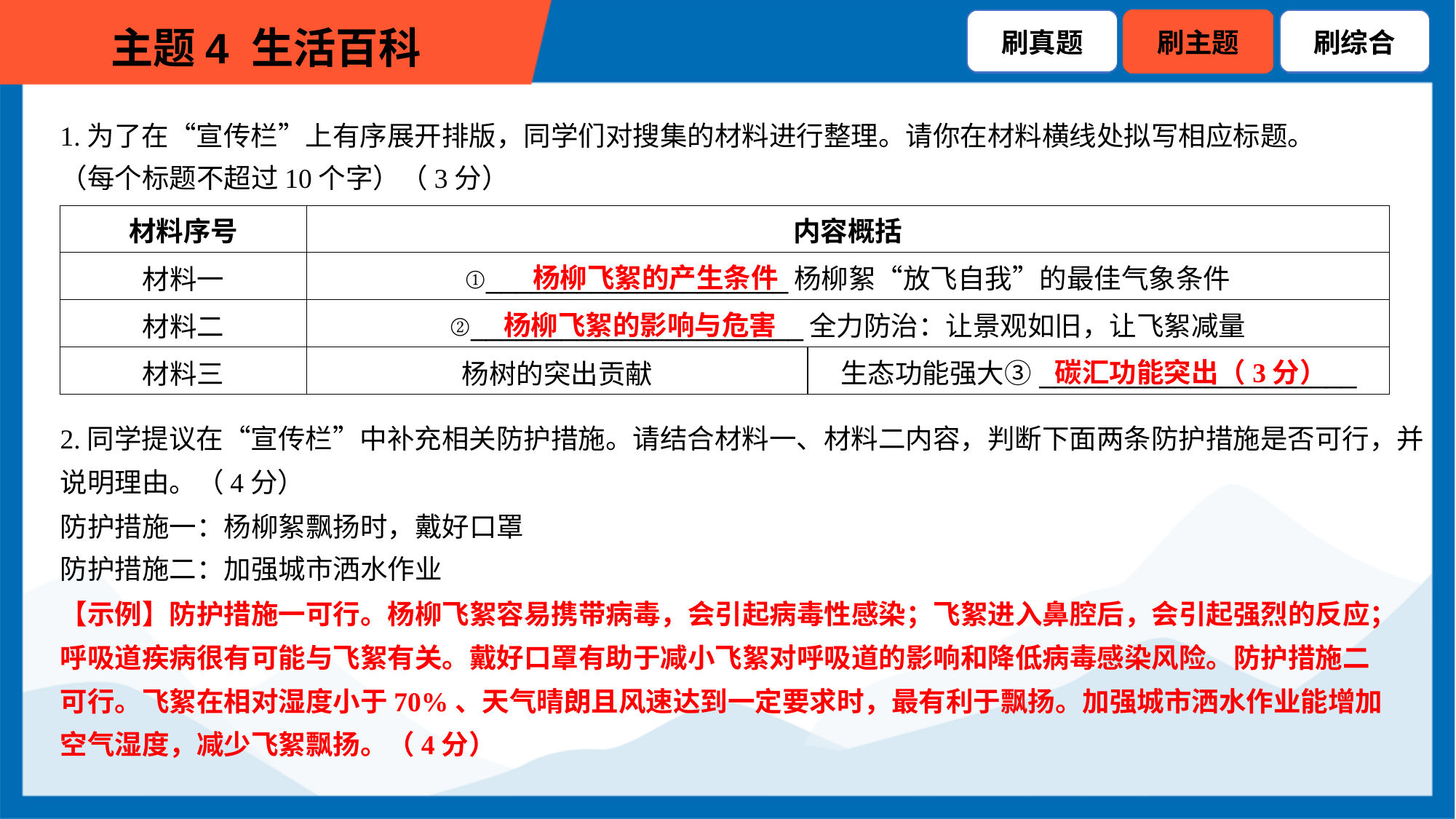

1.为了在“宣传栏”上有序展开排版，同学们对搜集的材料进行整理。请你在材料横线处拟写相应标题。
（每个标题不超过10个字）（3分）
| 材料序号 | 内容概括 |  |
| --- | --- | --- |
| 材料一 | ①\_\_\_\_\_\_\_\_\_\_\_\_\_\_\_\_\_\_\_\_杨柳絮“放飞自我”的最佳气象条件 |  |
| 材料二 | ②\_\_\_\_\_\_\_\_\_\_\_\_\_\_\_\_\_\_\_\_\_\_全力防治：让景观如旧，让飞絮减量 |  |
| 材料三 | 杨树的突出贡献 | 生态功能强大③\_\_\_\_\_\_\_\_\_\_\_\_\_\_\_\_\_\_\_\_\_ |
杨柳飞絮的产生条件
杨柳飞絮的影响与危害
碳汇功能突出（3分）
2.同学提议在“宣传栏”中补充相关防护措施。请结合材料一、材料二内容，判断下面两条防护措施是否可行，并
说明理由。（4分）
防护措施一：杨柳絮飘扬时，戴好口罩
防护措施二：加强城市洒水作业
【示例】防护措施一可行。杨柳飞絮容易携带病毒，会引起病毒性感染；飞絮进入鼻腔后，会引起强烈的反应；
呼吸道疾病很有可能与飞絮有关。戴好口罩有助于减小飞絮对呼吸道的影响和降低病毒感染风险。防护措施二
可行。飞絮在相对湿度小于70%、天气晴朗且风速达到一定要求时，最有利于飘扬。加强城市洒水作业能增加
空气湿度，减少飞絮飘扬。（4分）